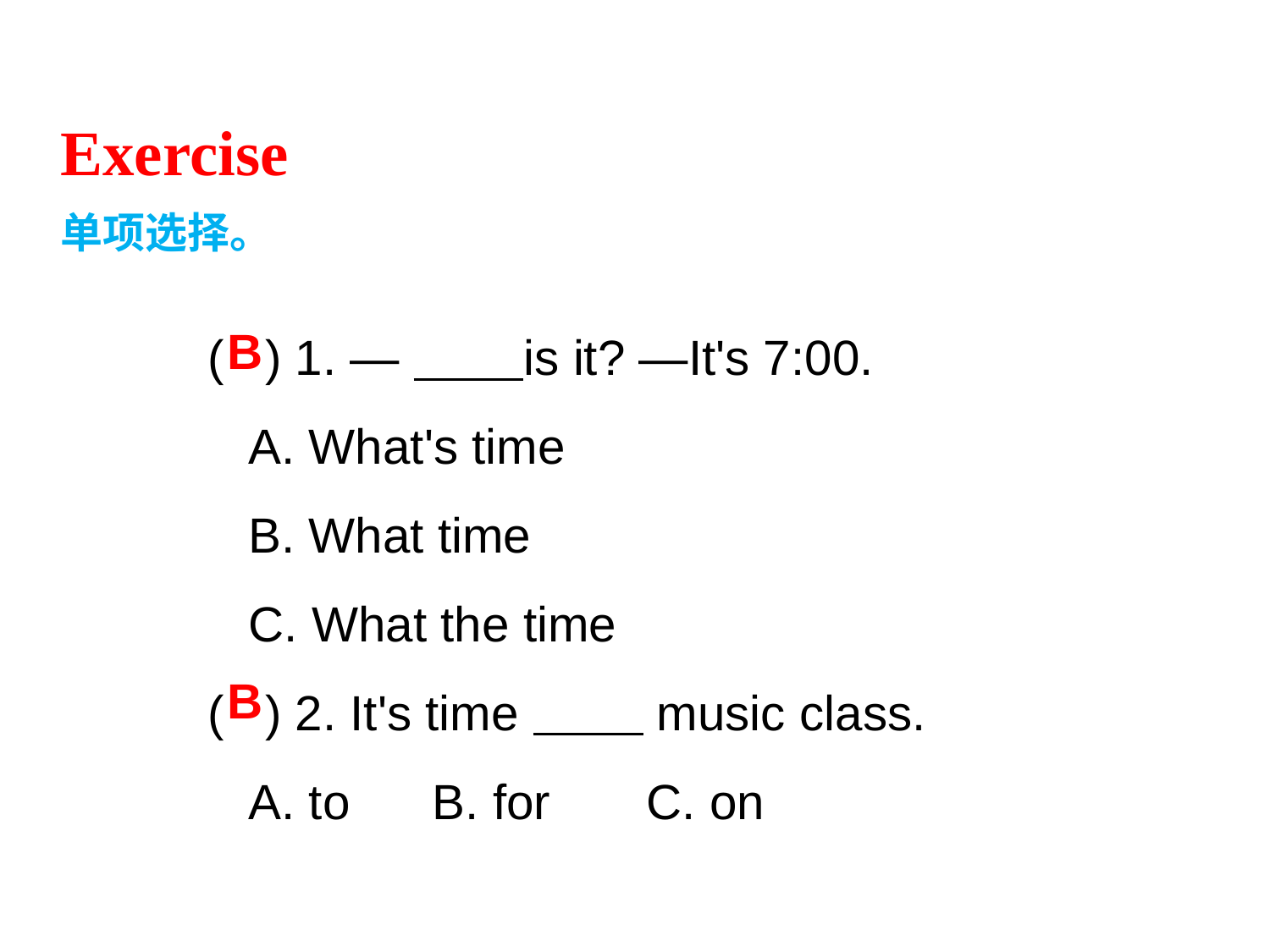

Exercise
单项选择。
(   ) 1. —         is it? —It's 7:00.
   A. What's time
   B. What time
   C. What the time
(   ) 2. It's time          music class.
   A. to      B. for       C. on
B
B